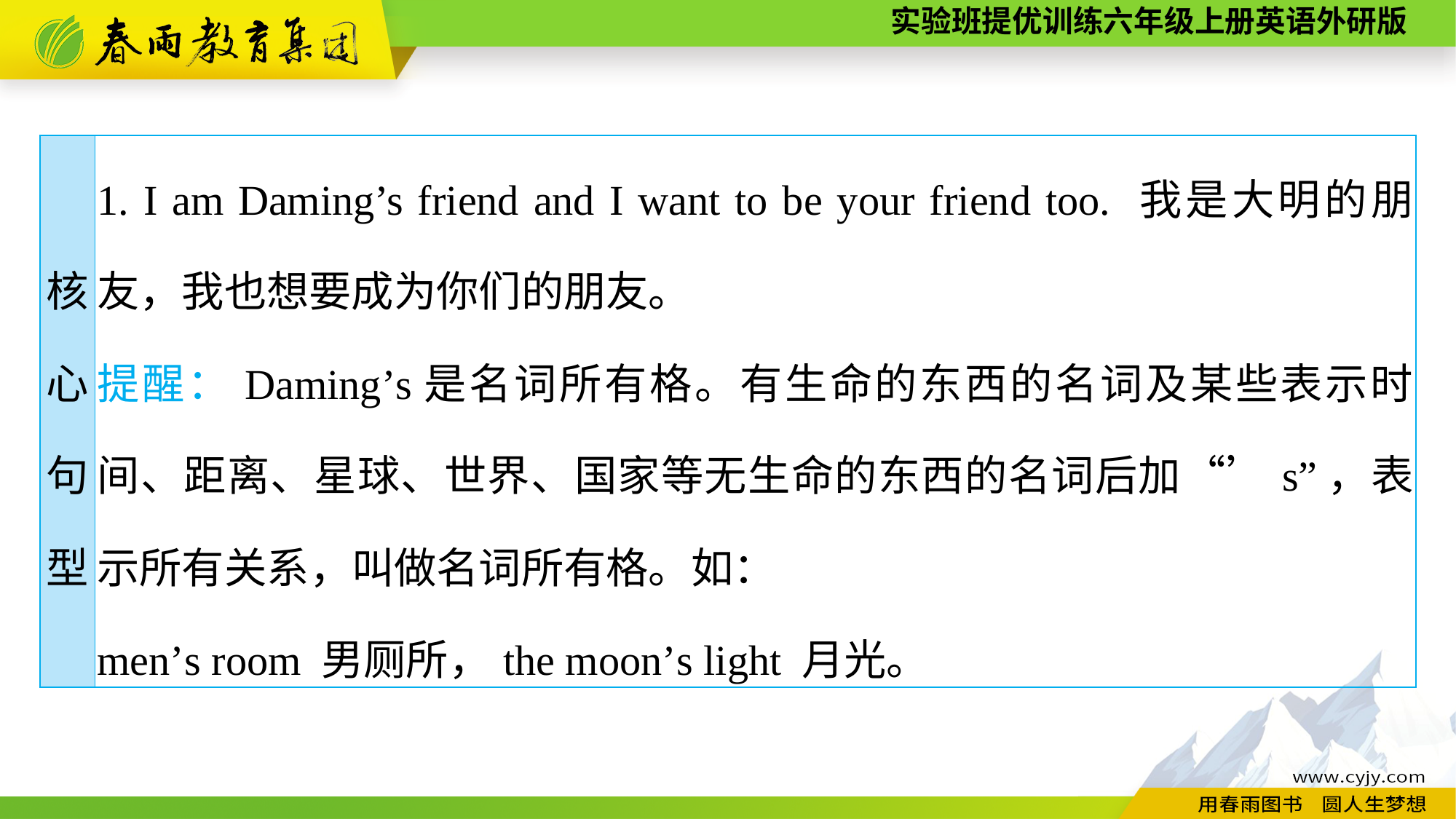

| 核 心 句 型 | 1. I am Daming’s friend and I want to be your friend too. 我是大明的朋友，我也想要成为你们的朋友。 提醒：Daming’s是名词所有格。有生命的东西的名词及某些表示时间、距离、星球、世界、国家等无生命的东西的名词后加“’s”，表示所有关系，叫做名词所有格。如： men’s room 男厕所，the moon’s light 月光。 |
| --- | --- |